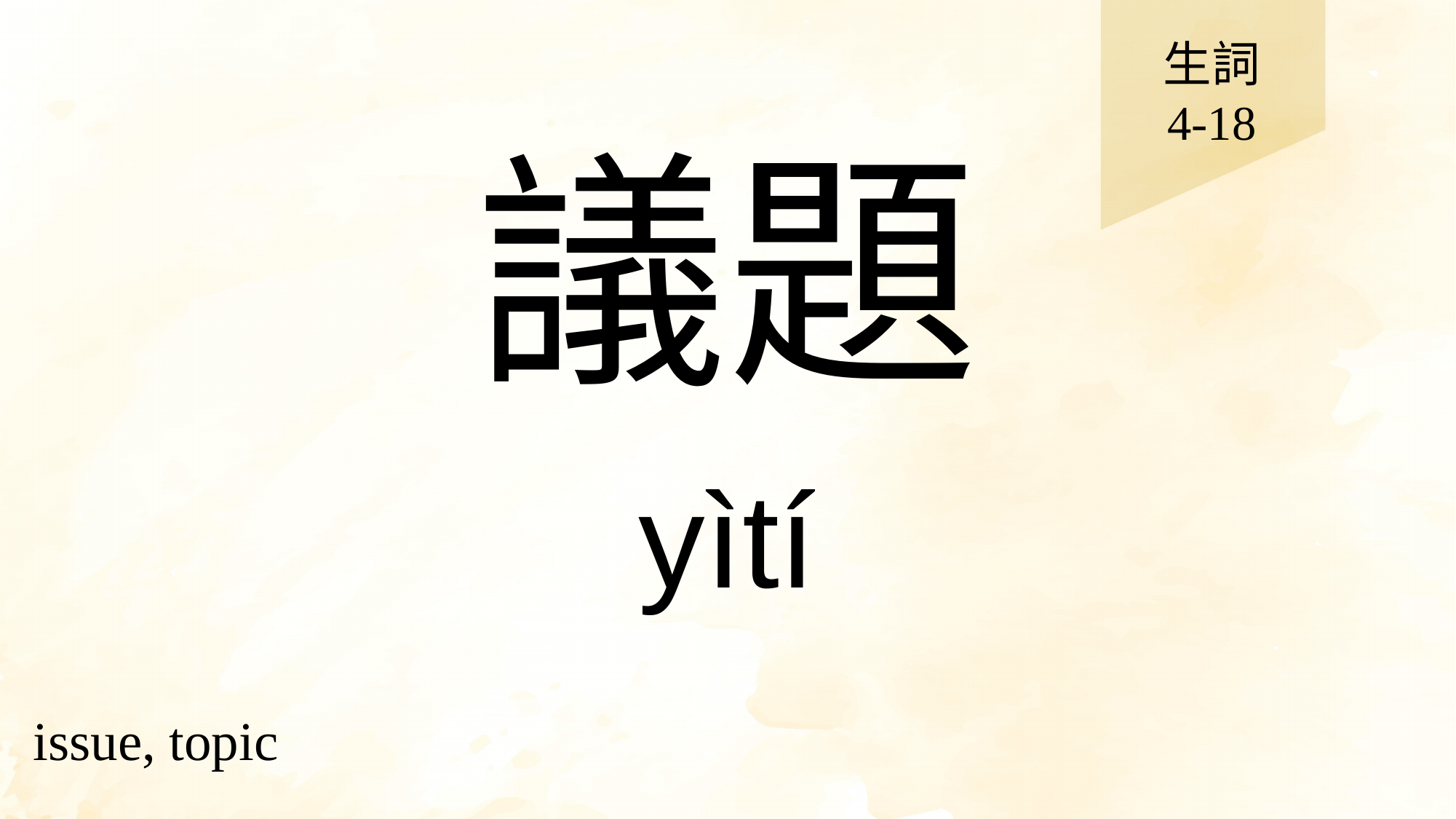

生詞
4-18
# 議題
yìtí
issue, topic